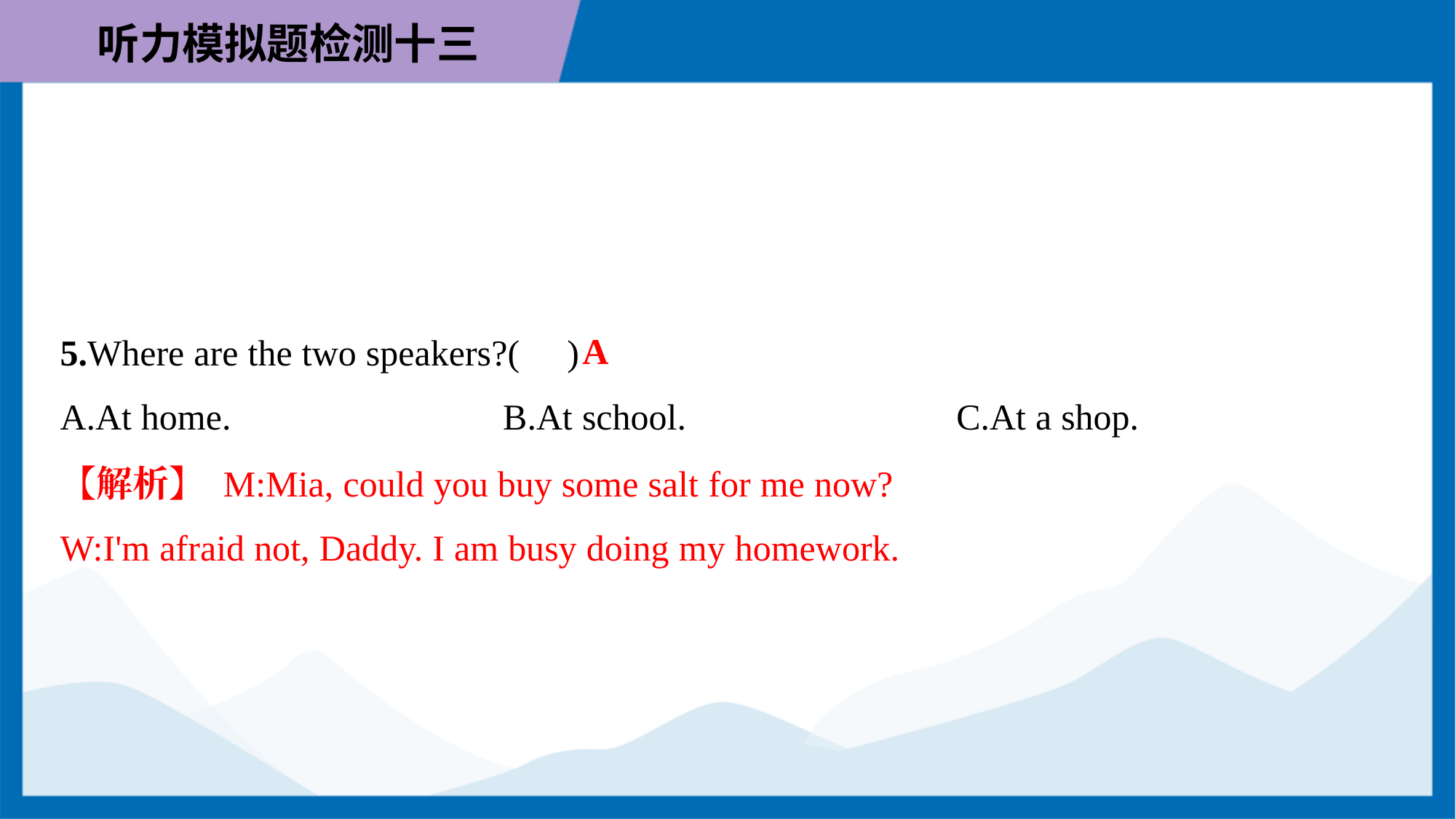

A
5.Where are the two speakers?(     )
A.At home.	B.At school.	C.At a shop.
【解析】 M:Mia, could you buy some salt for me now?
W:I'm afraid not, Daddy. I am busy doing my homework.